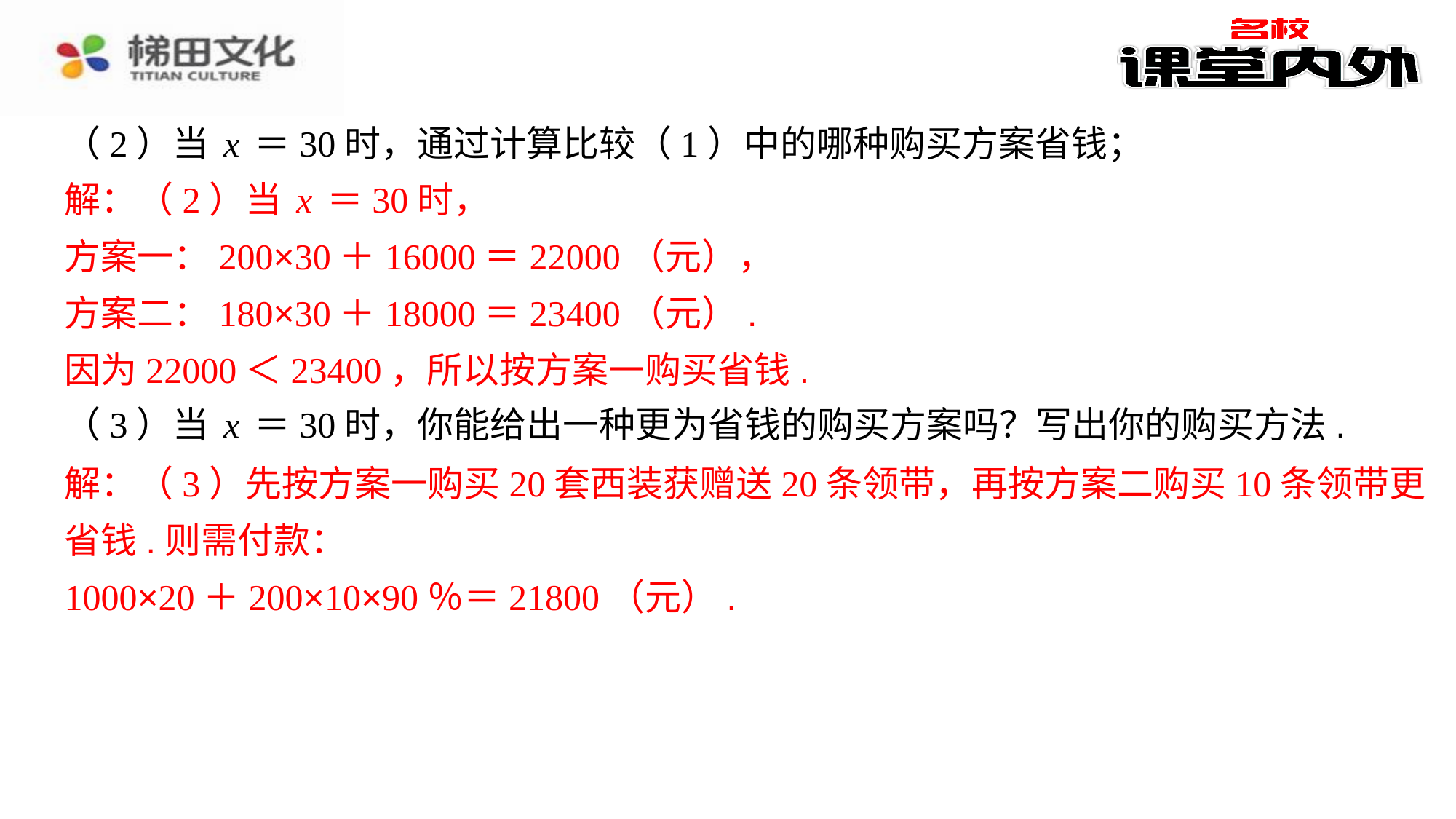

（2）当x＝30时，通过计算比较（1）中的哪种购买方案省钱；
解：（2）当x＝30时，
方案一：200×30＋16000＝22000（元），
方案二：180×30＋18000＝23400（元）.
因为22000＜23400，所以按方案一购买省钱.
（3）当x＝30时，你能给出一种更为省钱的购买方案吗？写出你的购买方法.
解：（3）先按方案一购买20套西装获赠送20条领带，再按方案二购买10条领带更
省钱.则需付款：
1000×20＋200×10×90％＝21800（元）.
解：（2）当x＝30时，
方案一：200×30＋16000＝22000（元），
方案二：180×30＋18000＝23400（元）.
因为22000＜23400，所以按方案一购买省钱.
解：（3）先按方案一购买20套西装获赠送20条领带，再按方案二购买10条领带更
省钱.则需付款：
1000×20＋200×10×90％＝21800（元）.